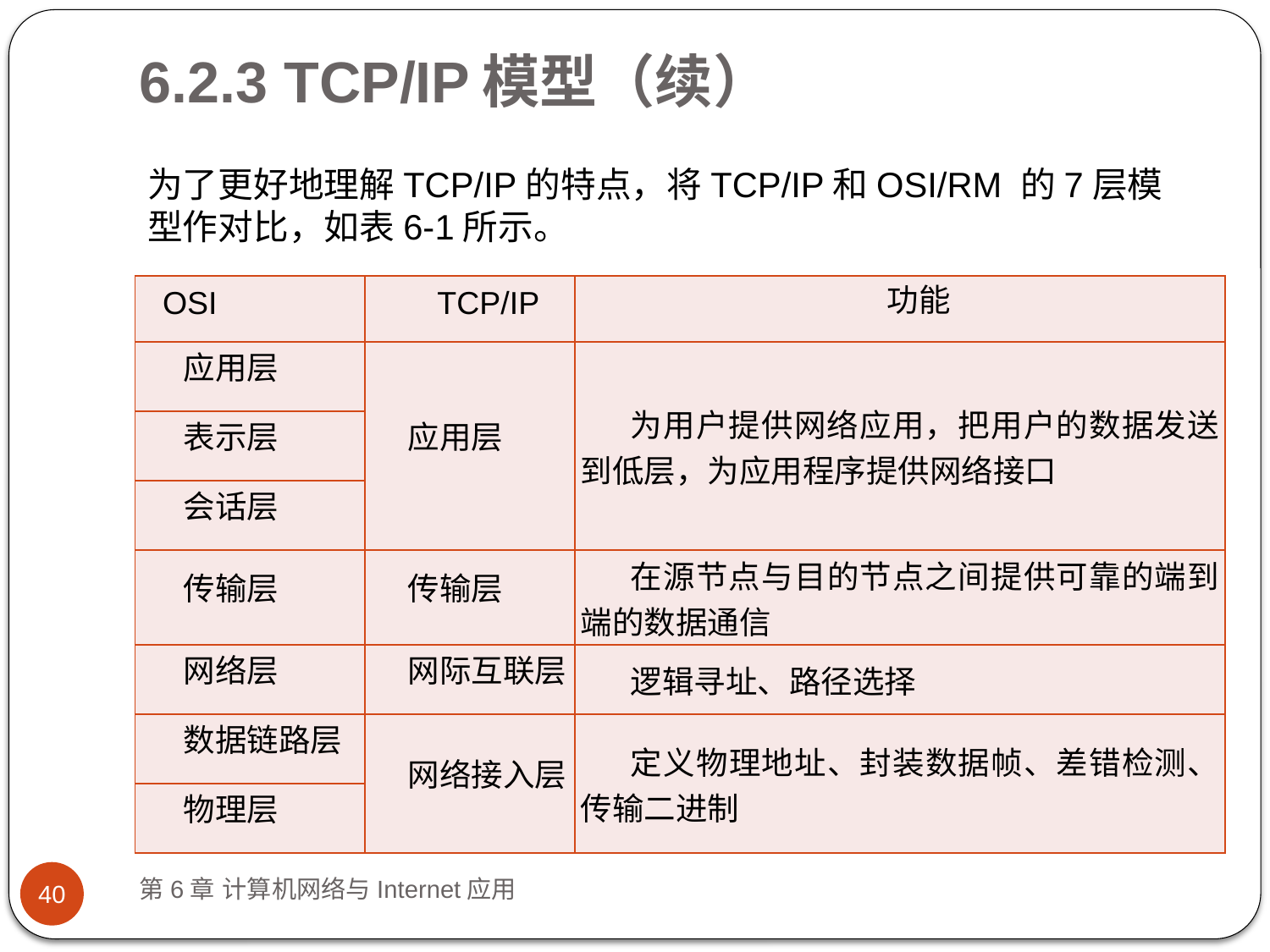

# 6.2.3 TCP/IP模型（续）
为了更好地理解TCP/IP的特点，将TCP/IP和OSI/RM 的7层模型作对比，如表6-1所示。

| OSI | TCP/IP | 功能 |
| --- | --- | --- |
| 应用层 | 应用层 | 为用户提供网络应用，把用户的数据发送到低层，为应用程序提供网络接口 |
| 表示层 |  |  |
| 会话层 |  |  |
| 传输层 | 传输层 | 在源节点与目的节点之间提供可靠的端到端的数据通信 |
| 网络层 | 网际互联层 | 逻辑寻址、路径选择 |
| 数据链路层 | 网络接入层 | 定义物理地址、封装数据帧、差错检测、传输二进制 |
| 物理层 |  |  |
第6章 计算机网络与Internet应用
40